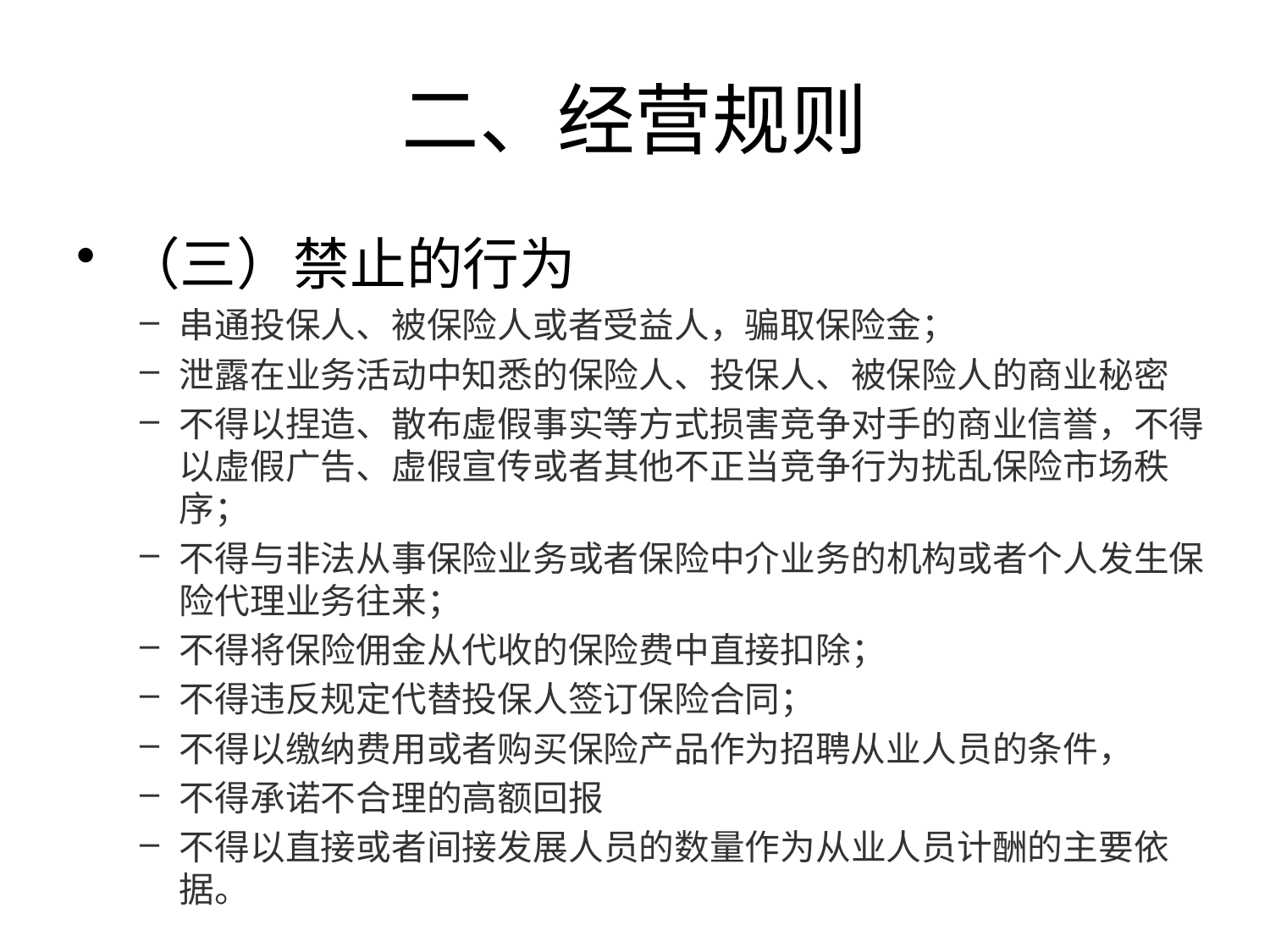

# 二、经营规则
（三）禁止的行为
串通投保人、被保险人或者受益人，骗取保险金；
泄露在业务活动中知悉的保险人、投保人、被保险人的商业秘密
不得以捏造、散布虚假事实等方式损害竞争对手的商业信誉，不得以虚假广告、虚假宣传或者其他不正当竞争行为扰乱保险市场秩序；
不得与非法从事保险业务或者保险中介业务的机构或者个人发生保险代理业务往来；
不得将保险佣金从代收的保险费中直接扣除；
不得违反规定代替投保人签订保险合同；
不得以缴纳费用或者购买保险产品作为招聘从业人员的条件，
不得承诺不合理的高额回报
不得以直接或者间接发展人员的数量作为从业人员计酬的主要依据。